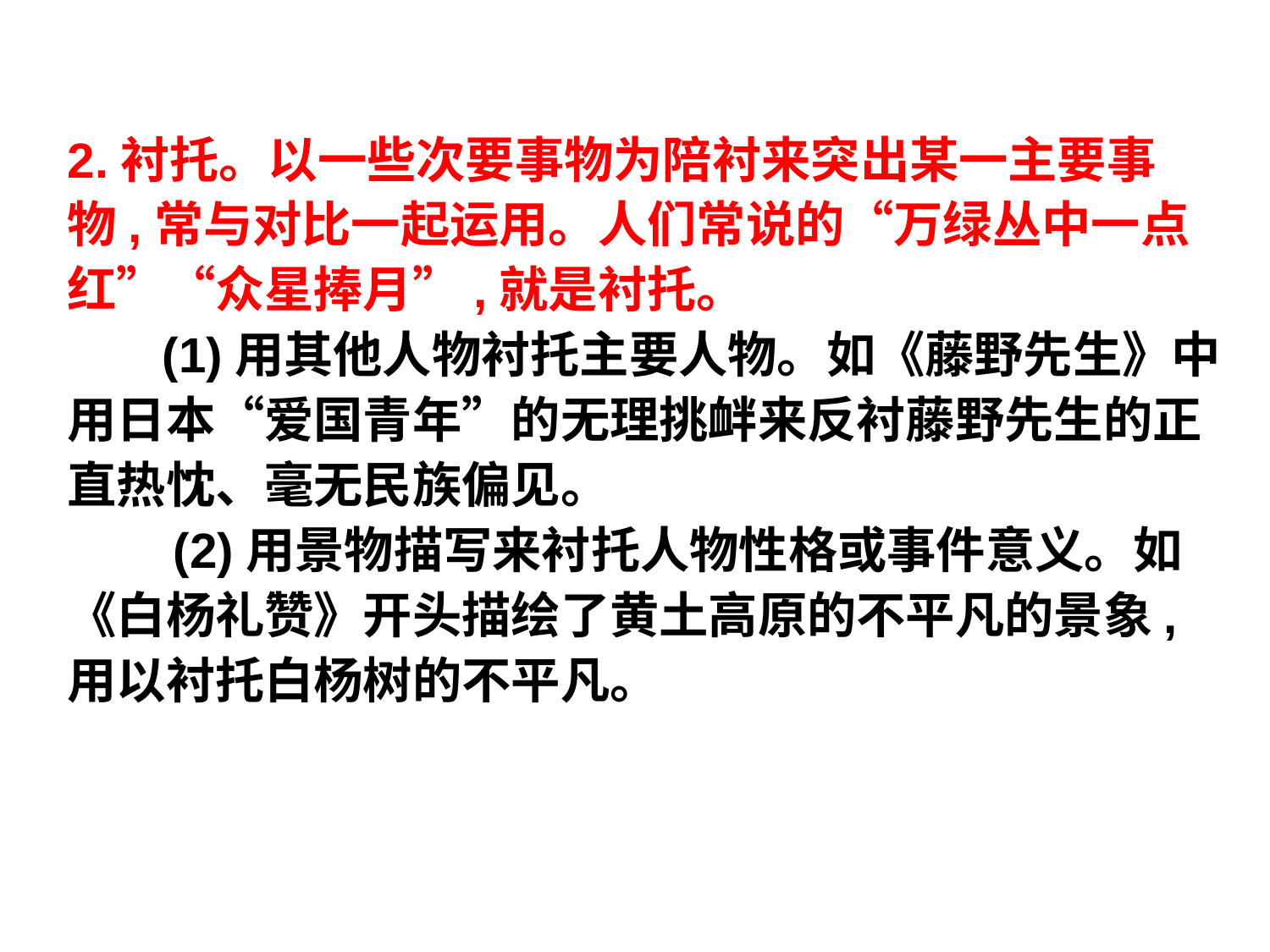

2.衬托。以一些次要事物为陪衬来突出某一主要事物,常与对比一起运用。人们常说的“万绿丛中一点红”“众星捧月”,就是衬托。
　   (1)用其他人物衬托主要人物。如《藤野先生》中用日本“爱国青年”的无理挑衅来反衬藤野先生的正直热忱、毫无民族偏见。
　    (2)用景物描写来衬托人物性格或事件意义。如《白杨礼赞》开头描绘了黄土高原的不平凡的景象,用以衬托白杨树的不平凡。